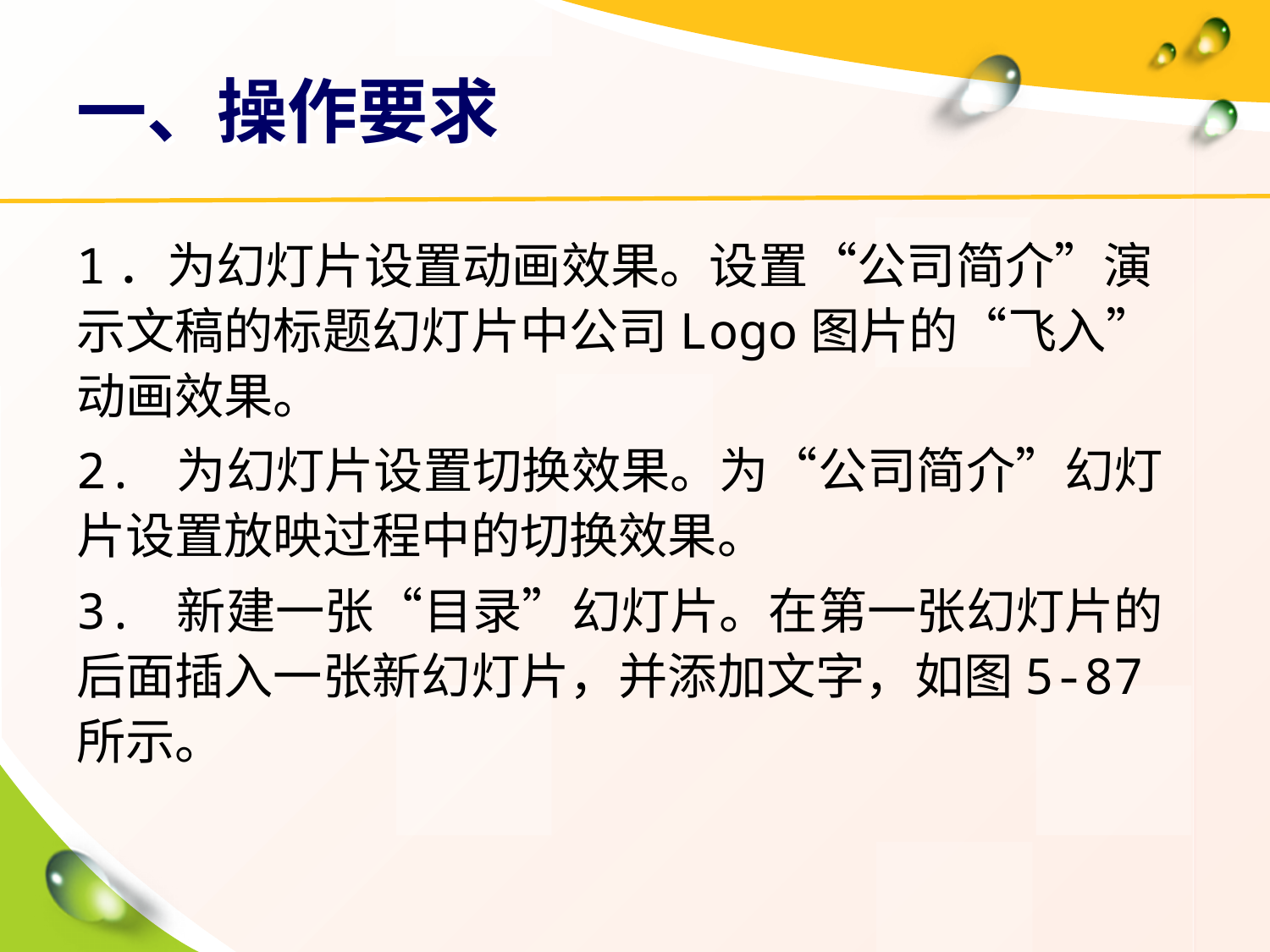

# 一、操作要求
1．为幻灯片设置动画效果。设置“公司简介”演示文稿的标题幻灯片中公司Logo图片的“飞入”动画效果。
2. 为幻灯片设置切换效果。为“公司简介”幻灯片设置放映过程中的切换效果。
3. 新建一张“目录”幻灯片。在第一张幻灯片的后面插入一张新幻灯片，并添加文字，如图5-87所示。